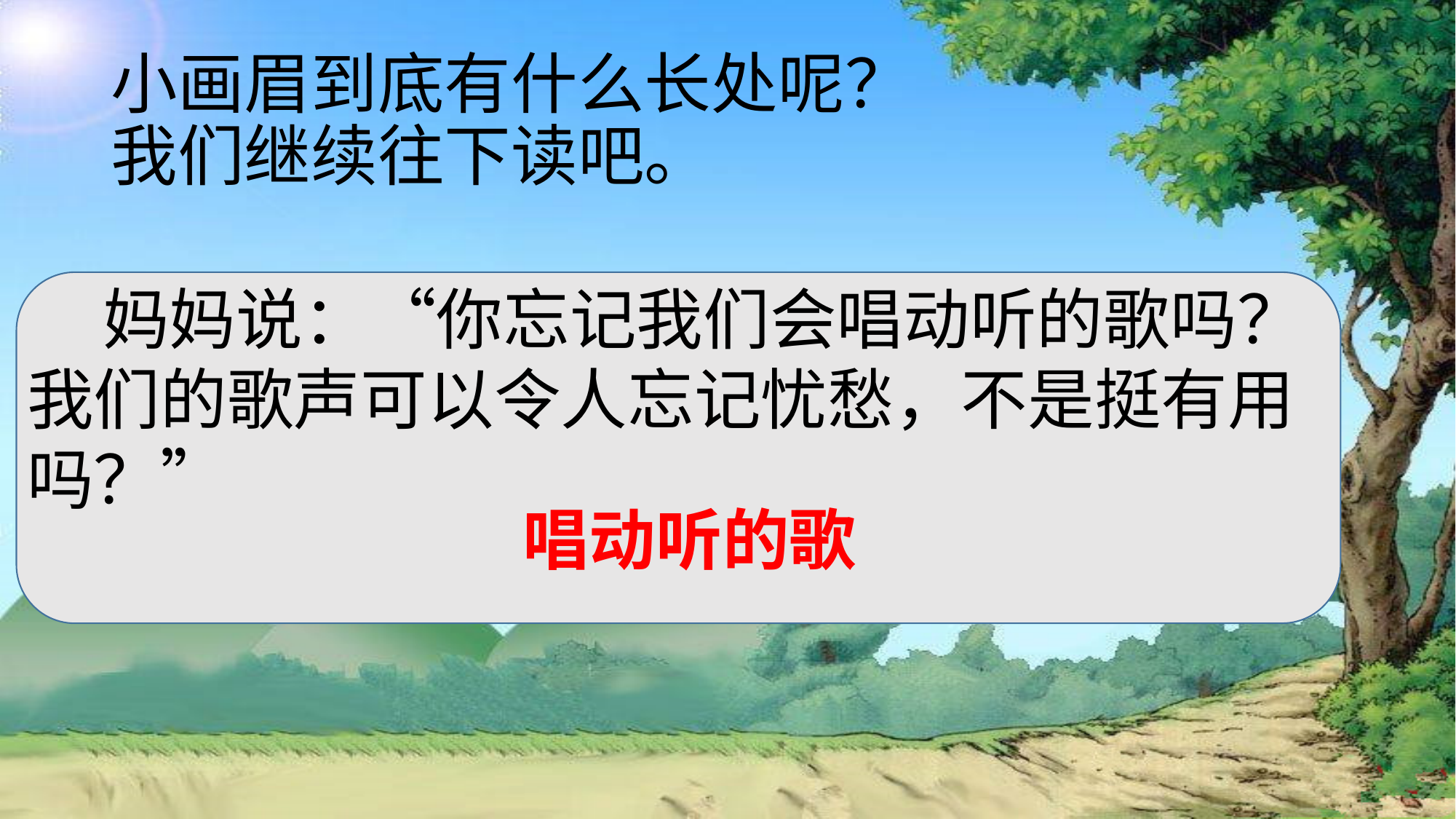

# 小画眉到底有什么长处呢？我们继续往下读吧。

    妈妈说：“你忘记我们会唱动听的歌吗？我们的歌声可以令人忘记忧愁，不是挺有用吗？”
唱动听的歌